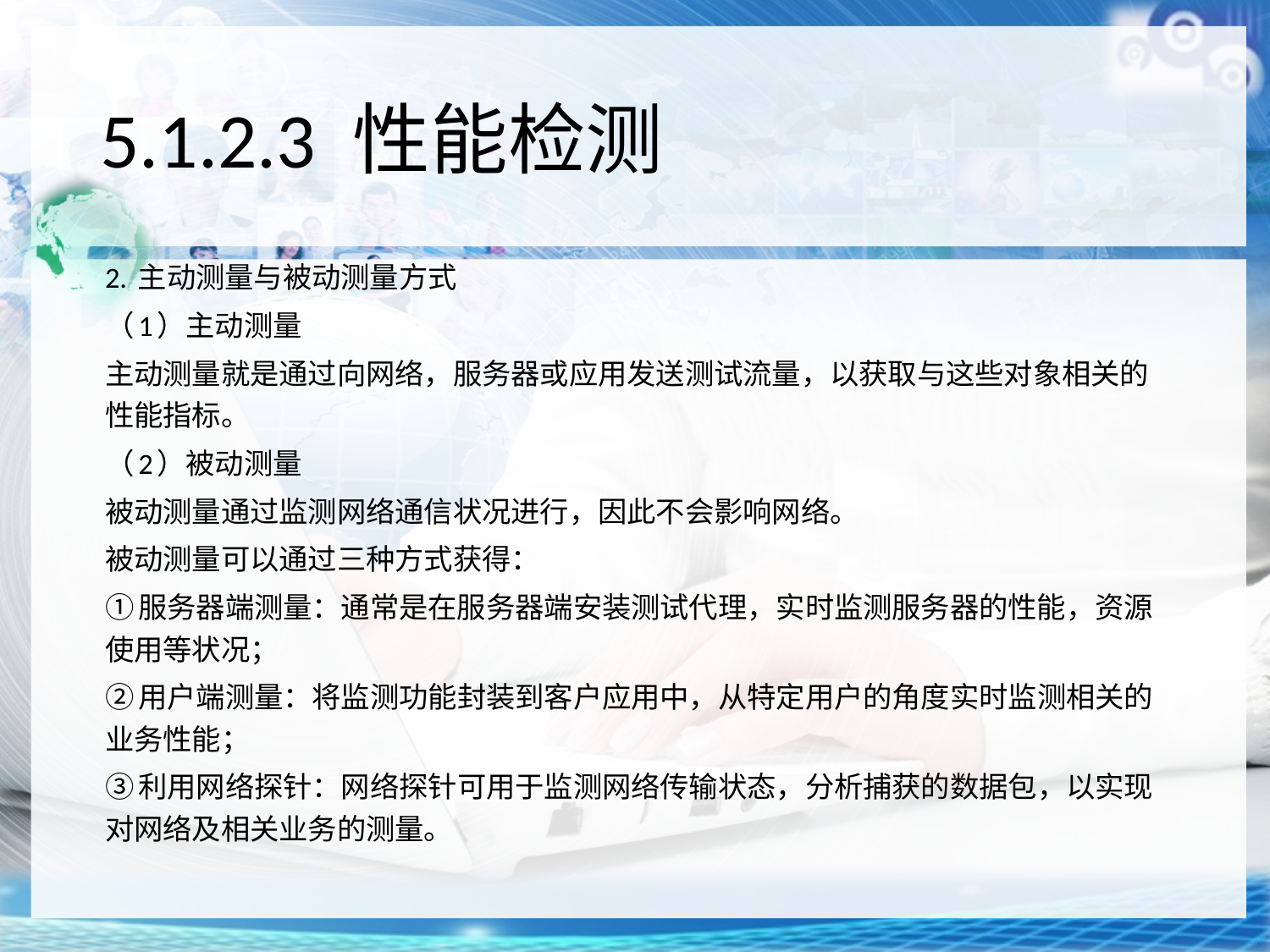

# 5.1.2.3 性能检测
2. 主动测量与被动测量方式
（1）主动测量
主动测量就是通过向网络，服务器或应用发送测试流量，以获取与这些对象相关的性能指标。
（2）被动测量
被动测量通过监测网络通信状况进行，因此不会影响网络。
被动测量可以通过三种方式获得：
①服务器端测量：通常是在服务器端安装测试代理，实时监测服务器的性能，资源使用等状况；
②用户端测量：将监测功能封装到客户应用中，从特定用户的角度实时监测相关的业务性能；
③利用网络探针：网络探针可用于监测网络传输状态，分析捕获的数据包，以实现对网络及相关业务的测量。